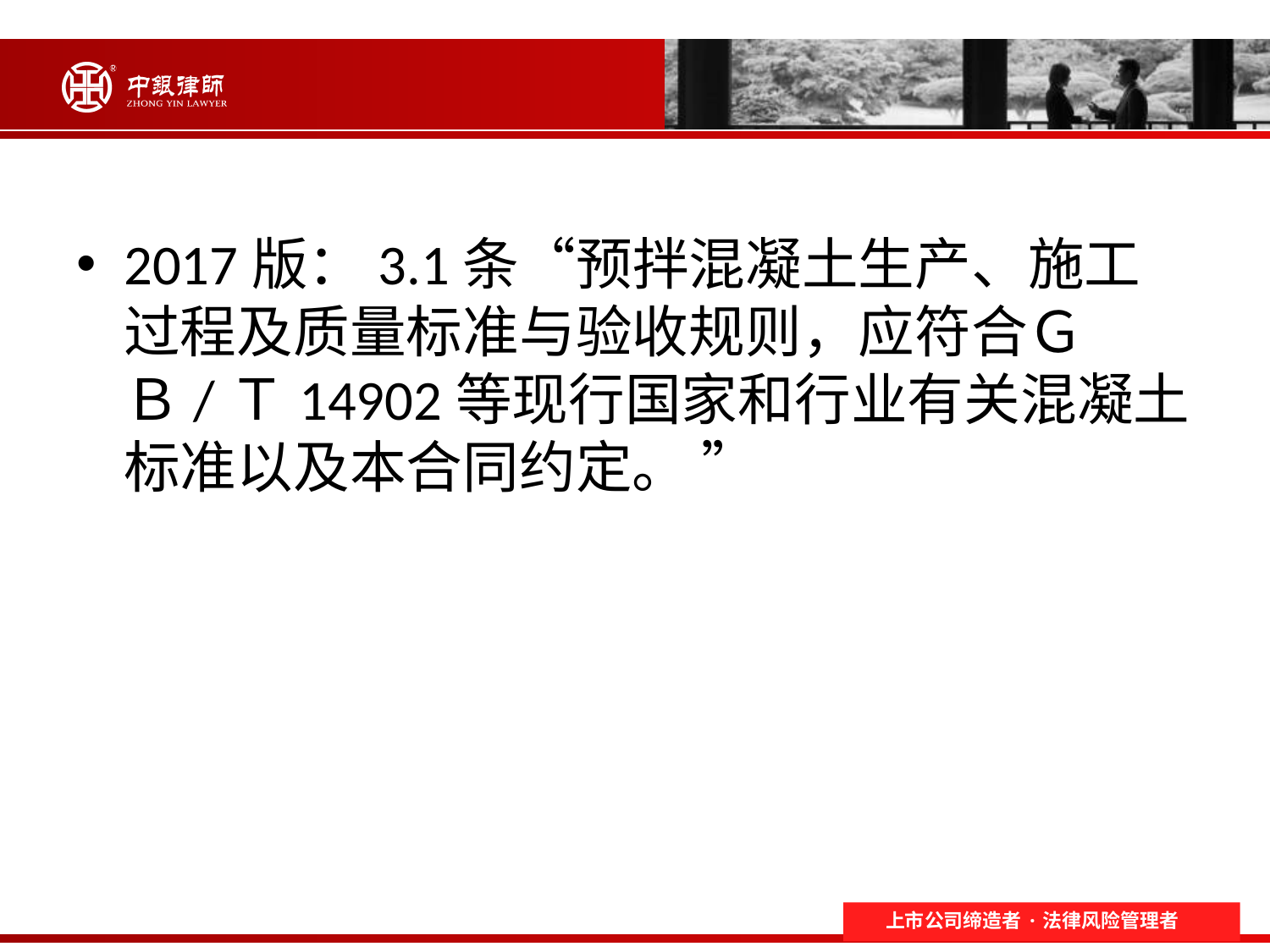

#
2017版：3.1条“预拌混凝土生产、施工过程及质量标准与验收规则，应符合ＧＢ/Ｔ14902等现行国家和行业有关混凝土标准以及本合同约定。 ”